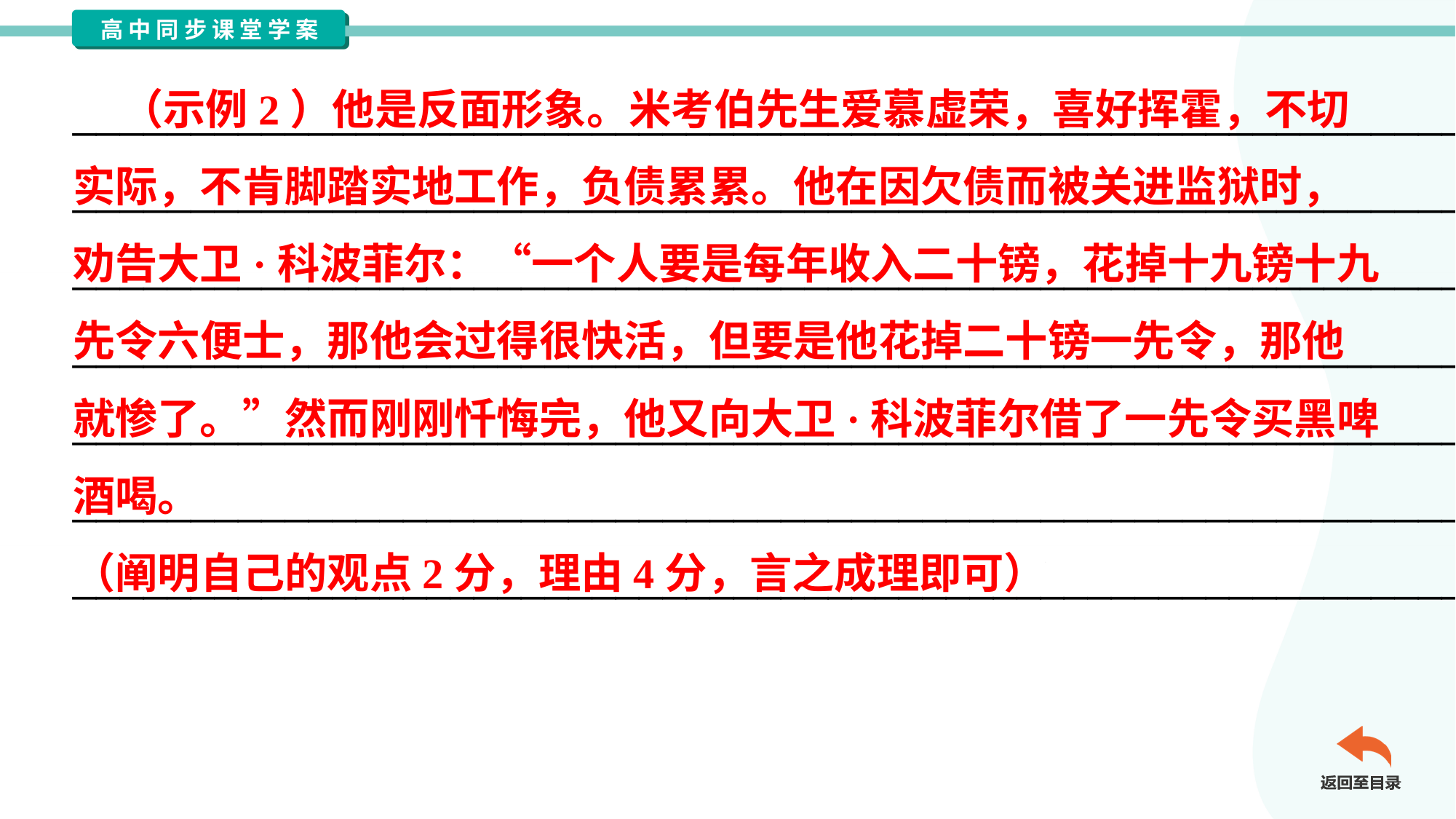

（示例2）他是反面形象。米考伯先生爱慕虚荣，喜好挥霍，不切
实际，不肯脚踏实地工作，负债累累。他在因欠债而被关进监狱时，
劝告大卫·科波菲尔：“一个人要是每年收入二十镑，花掉十九镑十九
先令六便士，那他会过得很快活，但要是他花掉二十镑一先令，那他
就惨了。”然而刚刚忏悔完，他又向大卫·科波菲尔借了一先令买黑啤
酒喝。
（阐明自己的观点2分，理由4分，言之成理即可）
_____________________________________________________________
_____________________________________________________________
_____________________________________________________________
_____________________________________________________________
_____________________________________________________________
_____________________________________________________________
_____________________________________________________________